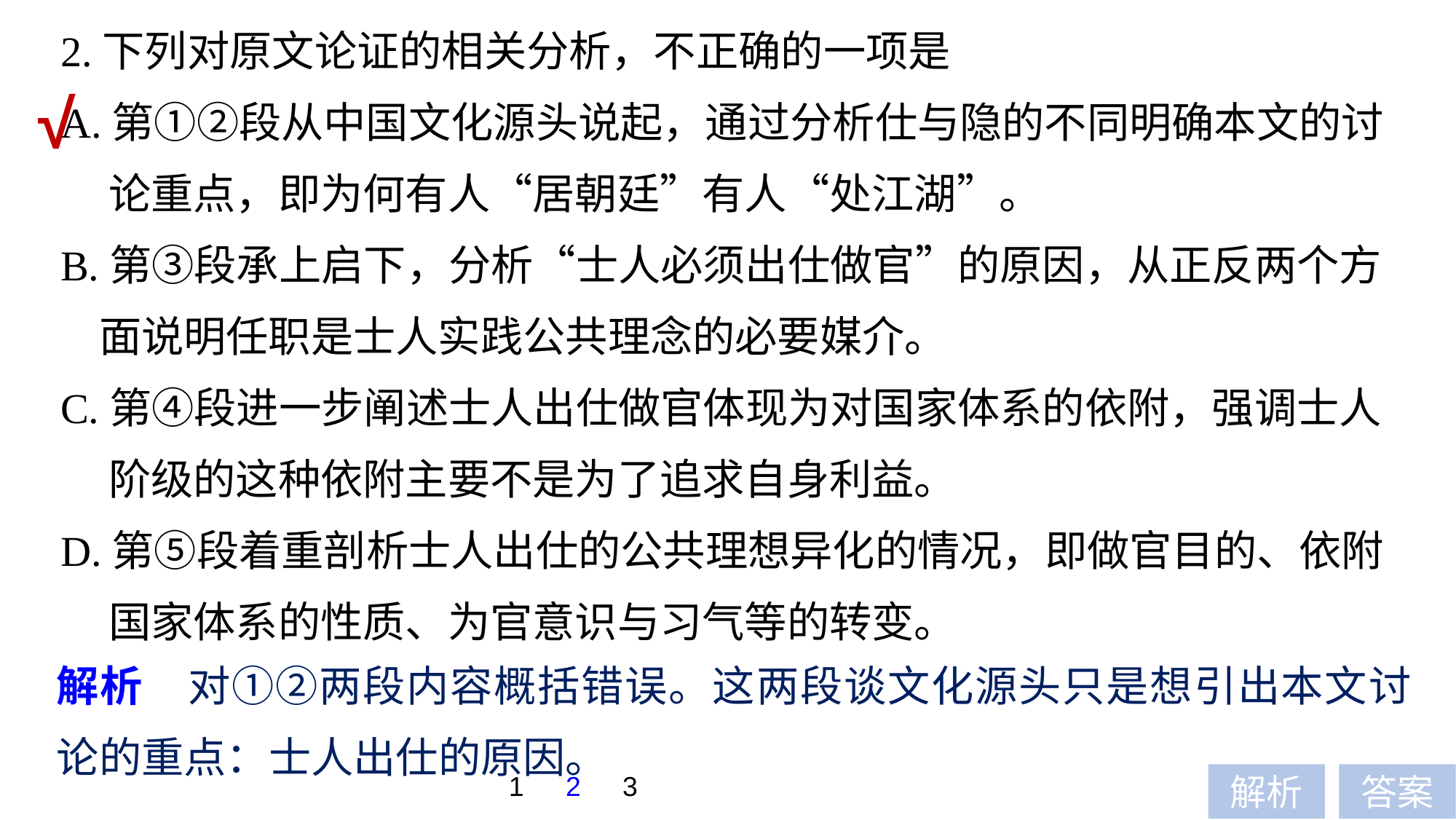

2.下列对原文论证的相关分析，不正确的一项是
A.第①②段从中国文化源头说起，通过分析仕与隐的不同明确本文的讨
    论重点，即为何有人“居朝廷”有人“处江湖”。
B.第③段承上启下，分析“士人必须出仕做官”的原因，从正反两个方
   面说明任职是士人实践公共理念的必要媒介。
C.第④段进一步阐述士人出仕做官体现为对国家体系的依附，强调士人
    阶级的这种依附主要不是为了追求自身利益。
D.第⑤段着重剖析士人出仕的公共理想异化的情况，即做官目的、依附
    国家体系的性质、为官意识与习气等的转变。
√
解析　对①②两段内容概括错误。这两段谈文化源头只是想引出本文讨论的重点：士人出仕的原因。
1
2
3
解析
答案